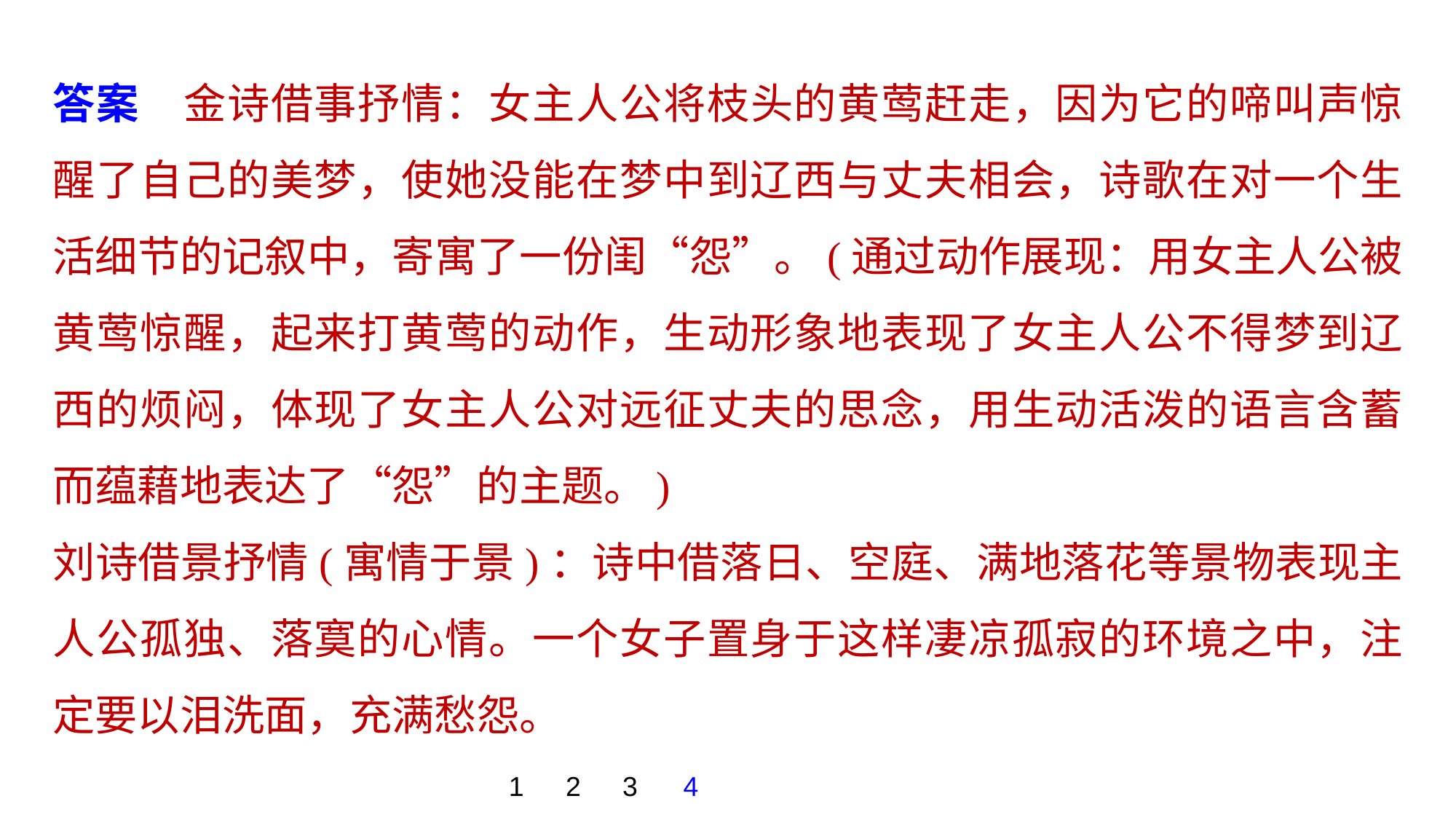

答案　金诗借事抒情：女主人公将枝头的黄莺赶走，因为它的啼叫声惊醒了自己的美梦，使她没能在梦中到辽西与丈夫相会，诗歌在对一个生活细节的记叙中，寄寓了一份闺“怨”。(通过动作展现：用女主人公被黄莺惊醒，起来打黄莺的动作，生动形象地表现了女主人公不得梦到辽西的烦闷，体现了女主人公对远征丈夫的思念，用生动活泼的语言含蓄而蕴藉地表达了“怨”的主题。)
刘诗借景抒情(寓情于景)：诗中借落日、空庭、满地落花等景物表现主人公孤独、落寞的心情。一个女子置身于这样凄凉孤寂的环境之中，注定要以泪洗面，充满愁怨。
1
2
3
4